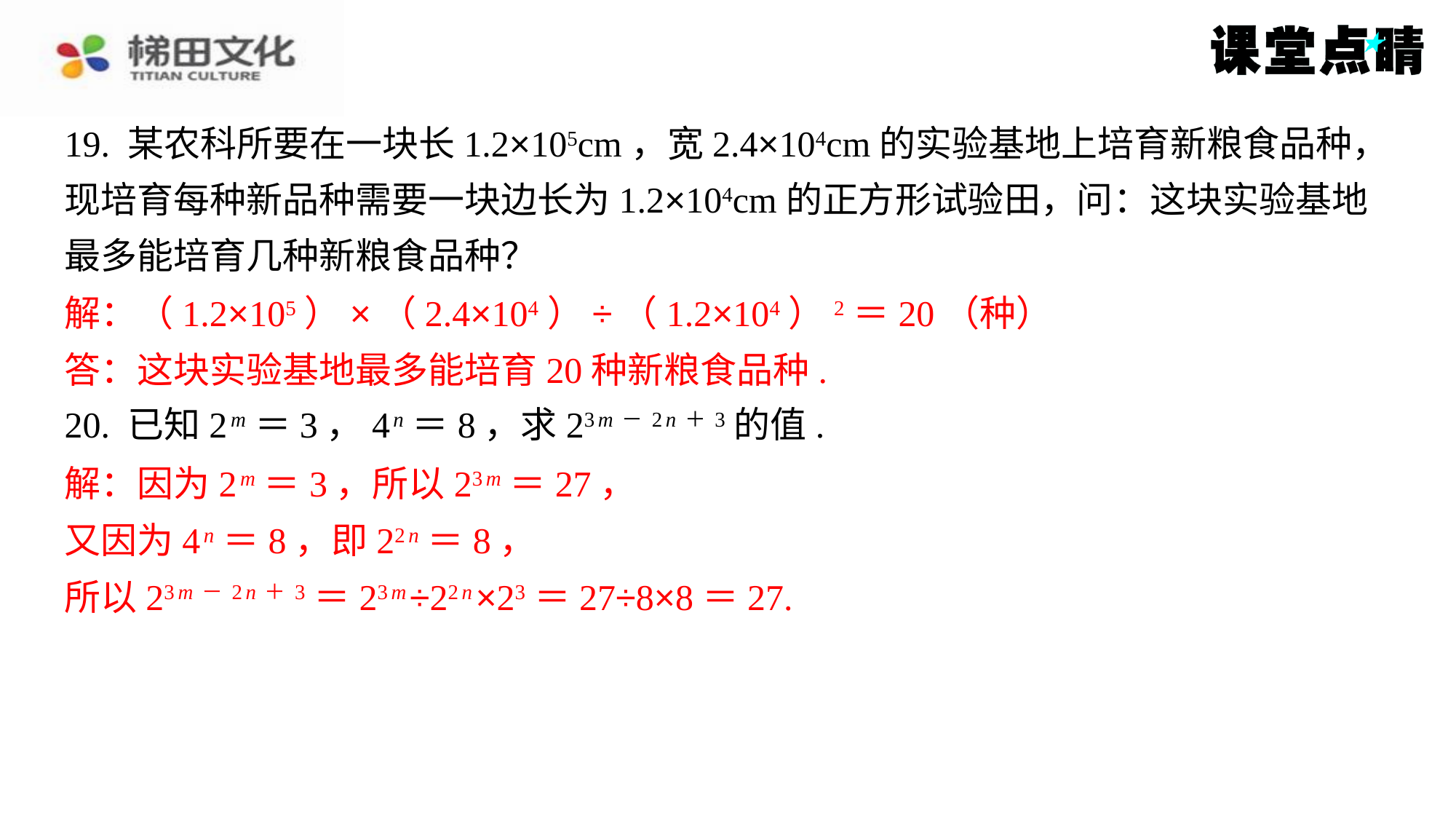

19. 某农科所要在一块长1.2×105cm，宽2.4×104cm的实验基地上培育新粮食品种，
现培育每种新品种需要一块边长为1.2×104cm的正方形试验田，问：这块实验基地
最多能培育几种新粮食品种？
解：（1.2×105）×（2.4×104）÷（1.2×104）2＝20（种）
答：这块实验基地最多能培育20种新粮食品种.
20. 已知2 m ＝3，4 n ＝8，求23 m－2 n＋3的值.
解：因为2 m ＝3，所以23 m ＝27，
又因为4 n ＝8，即22 n ＝8，
所以23 m－2 n＋3＝23 m ÷22 n ×23＝27÷8×8＝27.
解：（1.2×105）×（2.4×104）÷（1.2×104）2＝20（种）
答：这块实验基地最多能培育20种新粮食品种.
解：因为2 m ＝3，所以23 m ＝27，
又因为4 n ＝8，即22 n ＝8，
所以23 m－2 n＋3＝23 m ÷22 n ×23＝27÷8×8＝27.